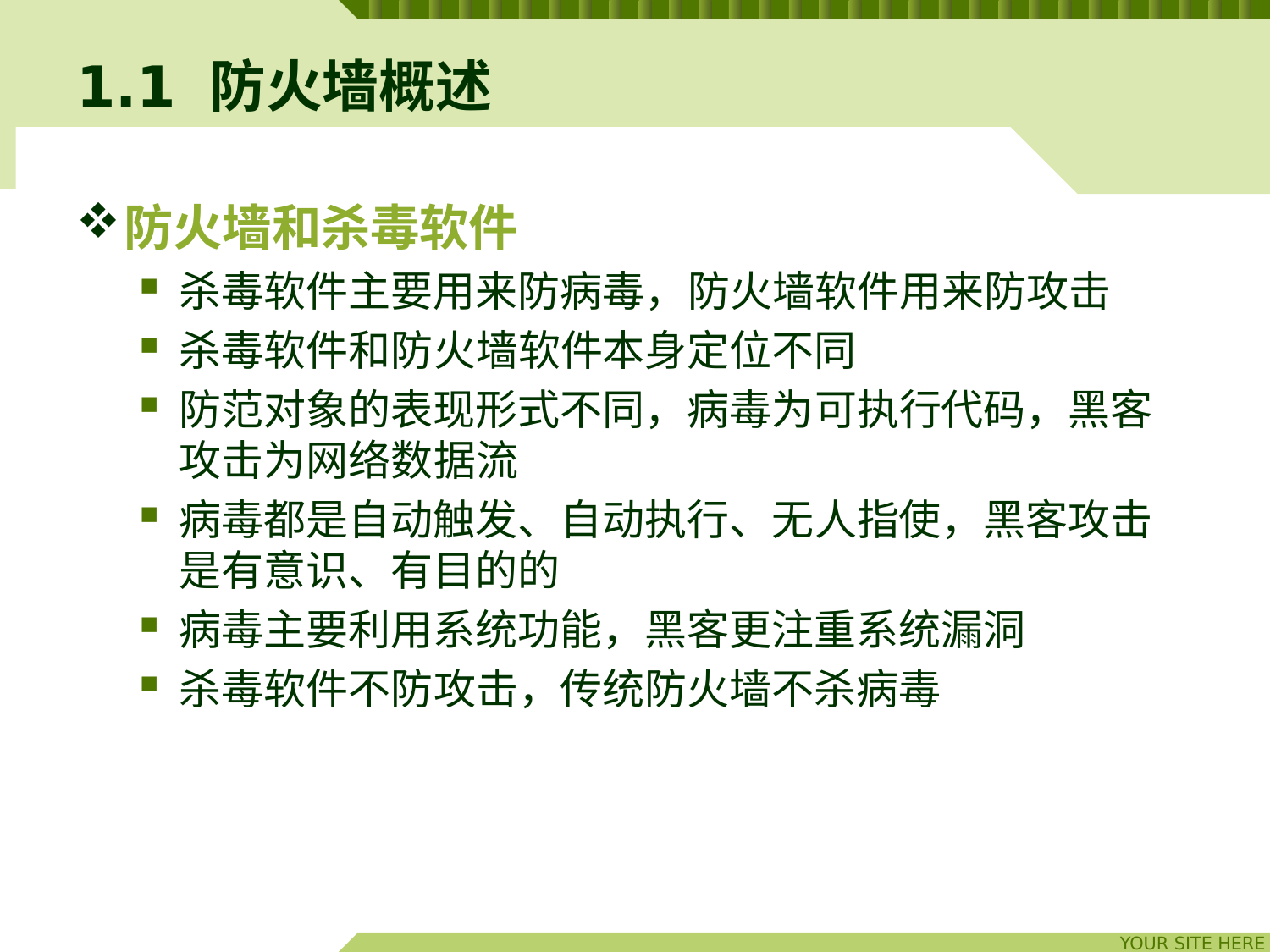

# 1.1 防火墙概述
防火墙和杀毒软件
杀毒软件主要用来防病毒，防火墙软件用来防攻击
杀毒软件和防火墙软件本身定位不同
防范对象的表现形式不同，病毒为可执行代码，黑客攻击为网络数据流
病毒都是自动触发、自动执行、无人指使，黑客攻击是有意识、有目的的
病毒主要利用系统功能，黑客更注重系统漏洞
杀毒软件不防攻击，传统防火墙不杀病毒